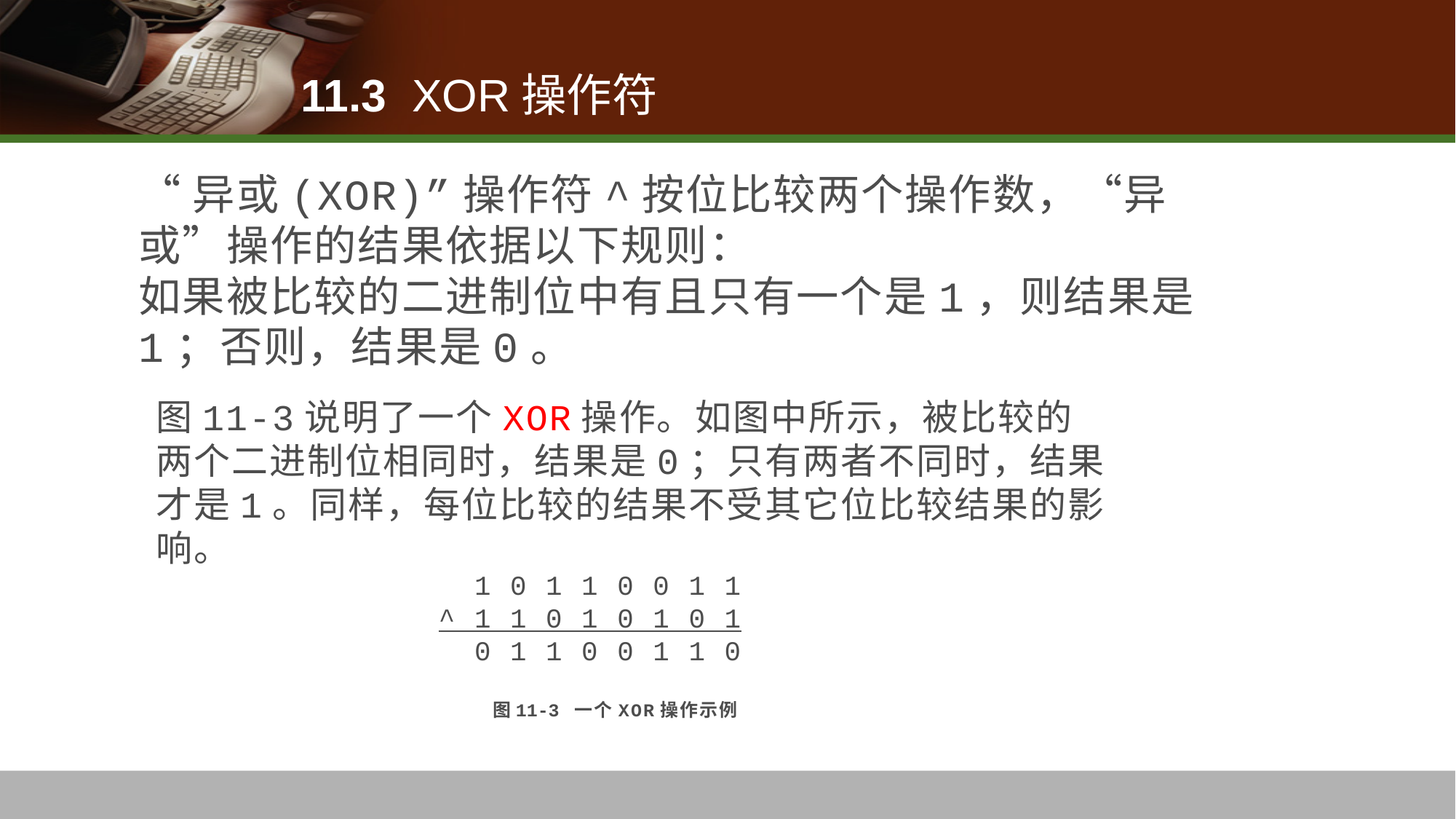

# 11.3  XOR操作符
“异或(XOR)”操作符^按位比较两个操作数，“异或”操作的结果依据以下规则：
如果被比较的二进制位中有且只有一个是1，则结果是1；否则，结果是0。
图11-3说明了一个XOR操作。如图中所示，被比较的两个二进制位相同时，结果是0；只有两者不同时，结果才是1。同样，每位比较的结果不受其它位比较结果的影响。
  1 0 1 1 0 0 1 1
^ 1 1 0 1 0 1 0 1
  0 1 1 0 0 1 1 0

            图11-3 一个XOR操作示例